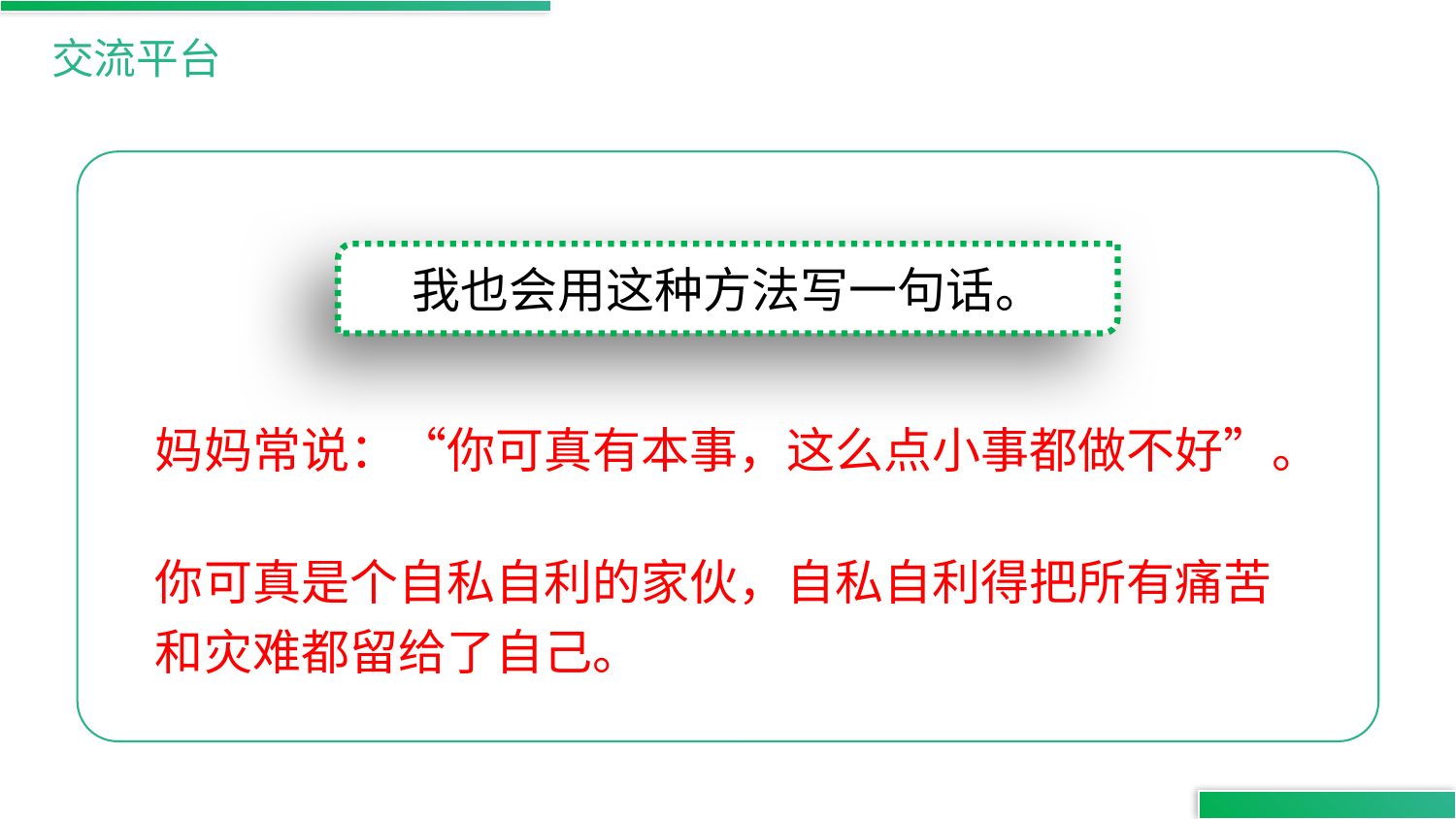

交流平台
我也会用这种方法写一句话。
妈妈常说：“你可真有本事，这么点小事都做不好”。
你可真是个自私自利的家伙，自私自利得把所有痛苦和灾难都留给了自己。